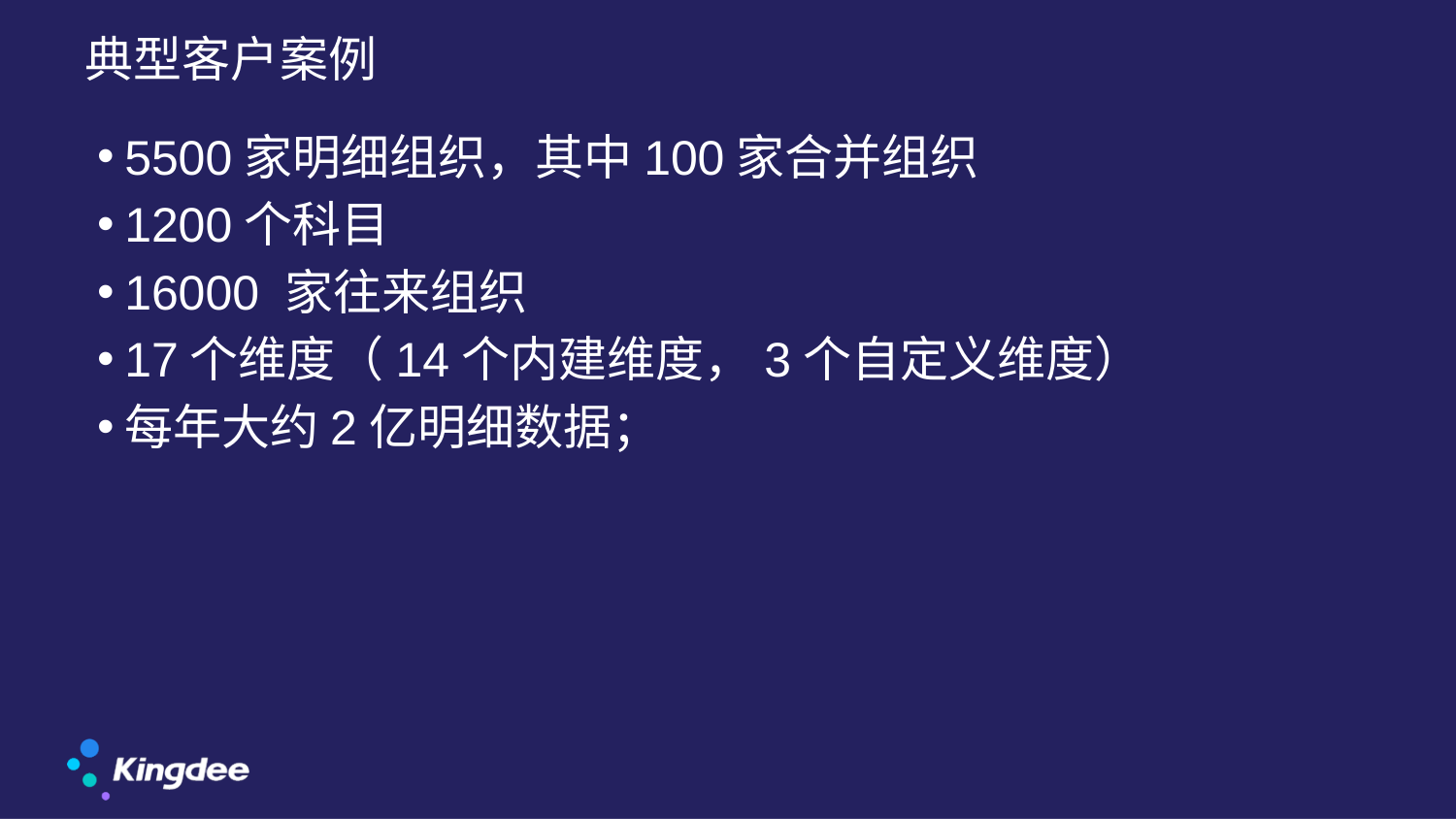

# 典型客户案例
5500家明细组织，其中100家合并组织
1200个科目
16000 家往来组织
17个维度（14个内建维度，3个自定义维度）
每年大约2亿明细数据；